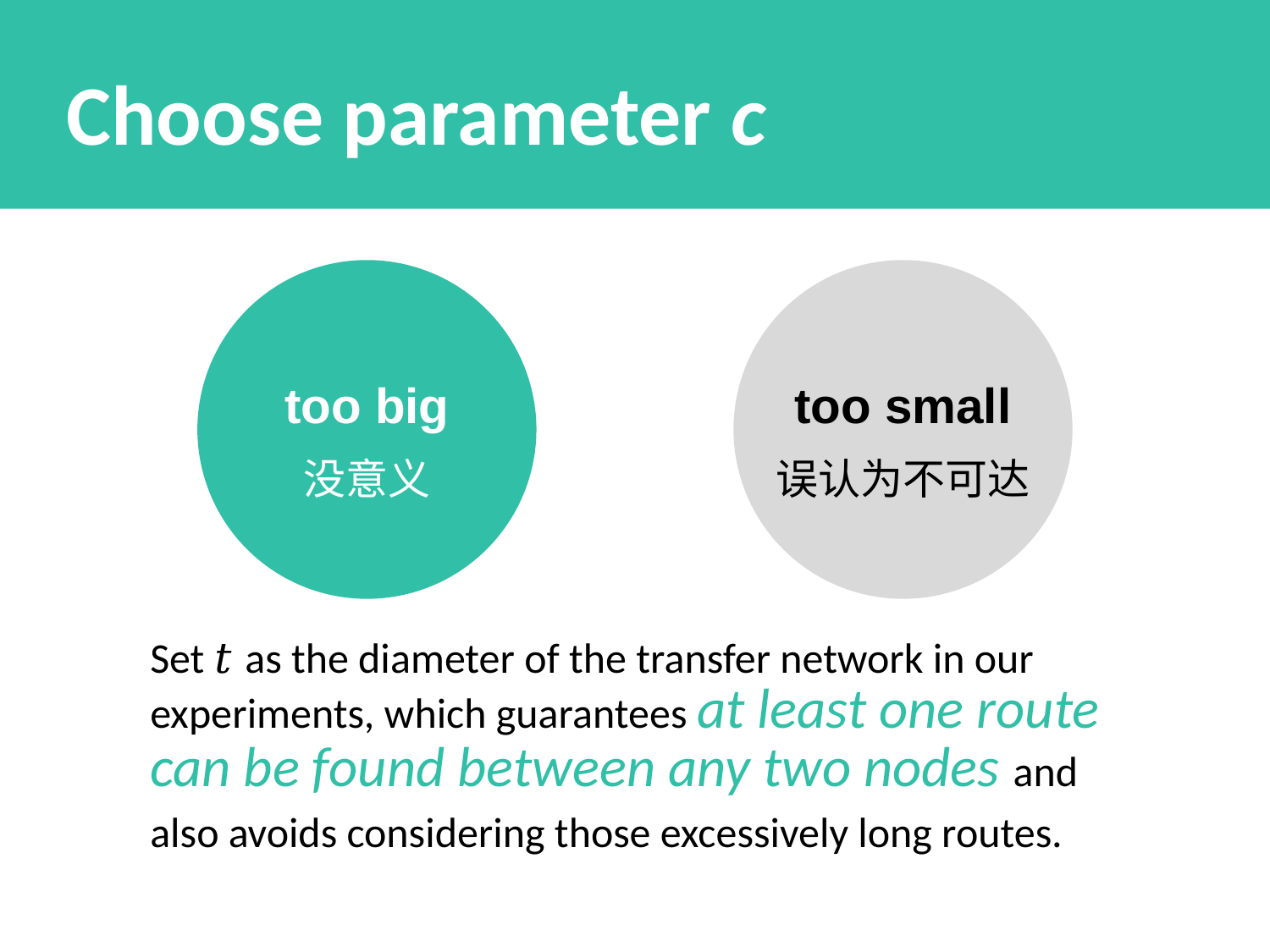

Choose parameter c

too big
没意义

too small
误认为不可达
Set 𝑡 as the diameter of the transfer network in our experiments, which guarantees at least one route can be found between any two nodes and also avoids considering those excessively long routes.